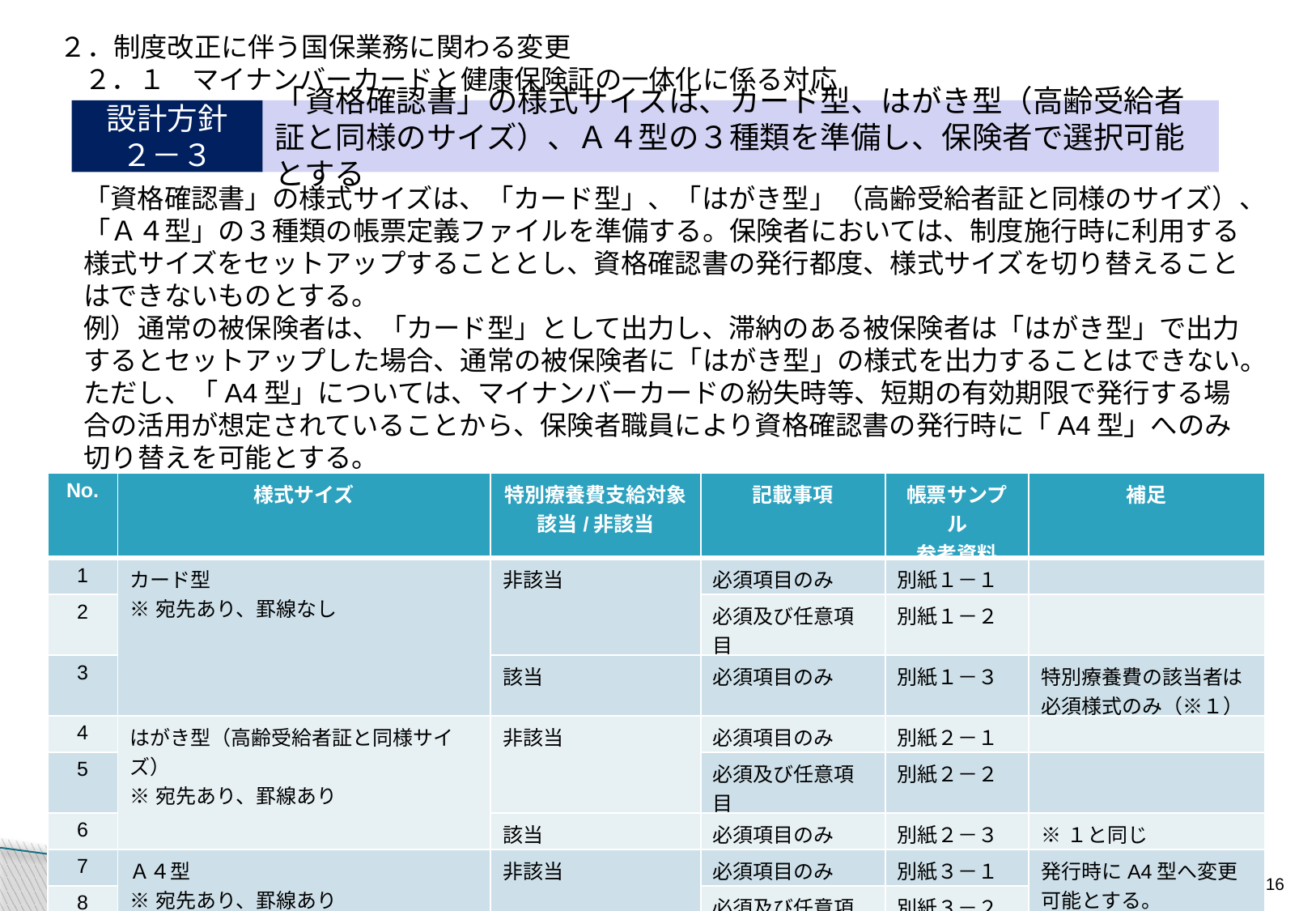

２．制度改正に伴う国保業務に関わる変更
２．１　マイナンバーカードと健康保険証の一体化に係る対応
設計方針
２－３
「資格確認書」の様式サイズは、カード型、はがき型（高齢受給者証と同様のサイズ）、Ａ４型の３種類を準備し、保険者で選択可能とする
「資格確認書」の様式サイズは、「カード型」、「はがき型」（高齢受給者証と同様のサイズ）、「Ａ４型」の３種類の帳票定義ファイルを準備する。保険者においては、制度施行時に利用する様式サイズをセットアップすることとし、資格確認書の発行都度、様式サイズを切り替えることはできないものとする。
例）通常の被保険者は、「カード型」として出力し、滞納のある被保険者は「はがき型」で出力するとセットアップした場合、通常の被保険者に「はがき型」の様式を出力することはできない。
ただし、「A4型」については、マイナンバーカードの紛失時等、短期の有効期限で発行する場合の活用が想定されていることから、保険者職員により資格確認書の発行時に「A4型」へのみ切り替えを可能とする。

標準システムでは、以下の様式サイズ、記載事項の中から、保険者で利用する帳票定義ファイルを選択する。
| No. | 様式サイズ | 特別療養費支給対象 該当/非該当 | 記載事項 | 帳票サンプル 参考資料 | 補足 |
| --- | --- | --- | --- | --- | --- |
| 1 | カード型 ※宛先あり、罫線なし | 非該当 | 必須項目のみ | 別紙１－１ |  |
| 2 |  |  | 必須及び任意項目 | 別紙１－２ |  |
| 3 |  | 該当 | 必須項目のみ | 別紙１－３ | 特別療養費の該当者は 必須様式のみ（※１） |
| 4 | はがき型（高齢受給者証と同様サイズ） ※宛先あり、罫線あり | 非該当 | 必須項目のみ | 別紙２－１ |  |
| 5 |  |  | 必須及び任意項目 | 別紙２－２ |  |
| 6 |  | 該当 | 必須項目のみ | 別紙２－３ | ※１と同じ |
| 7 | Ａ４型 ※宛先あり、罫線あり | 非該当 | 必須項目のみ | 別紙３－１ | 発行時にA4型へ変更可能とする。 |
| 8 |  |  | 必須及び任意項目 | 別紙３－２ | 発行時に変更可能 |
| 9 |  | 該当 | 必須項目のみ | 別紙３－３ | 発行時に変更可能 |
16